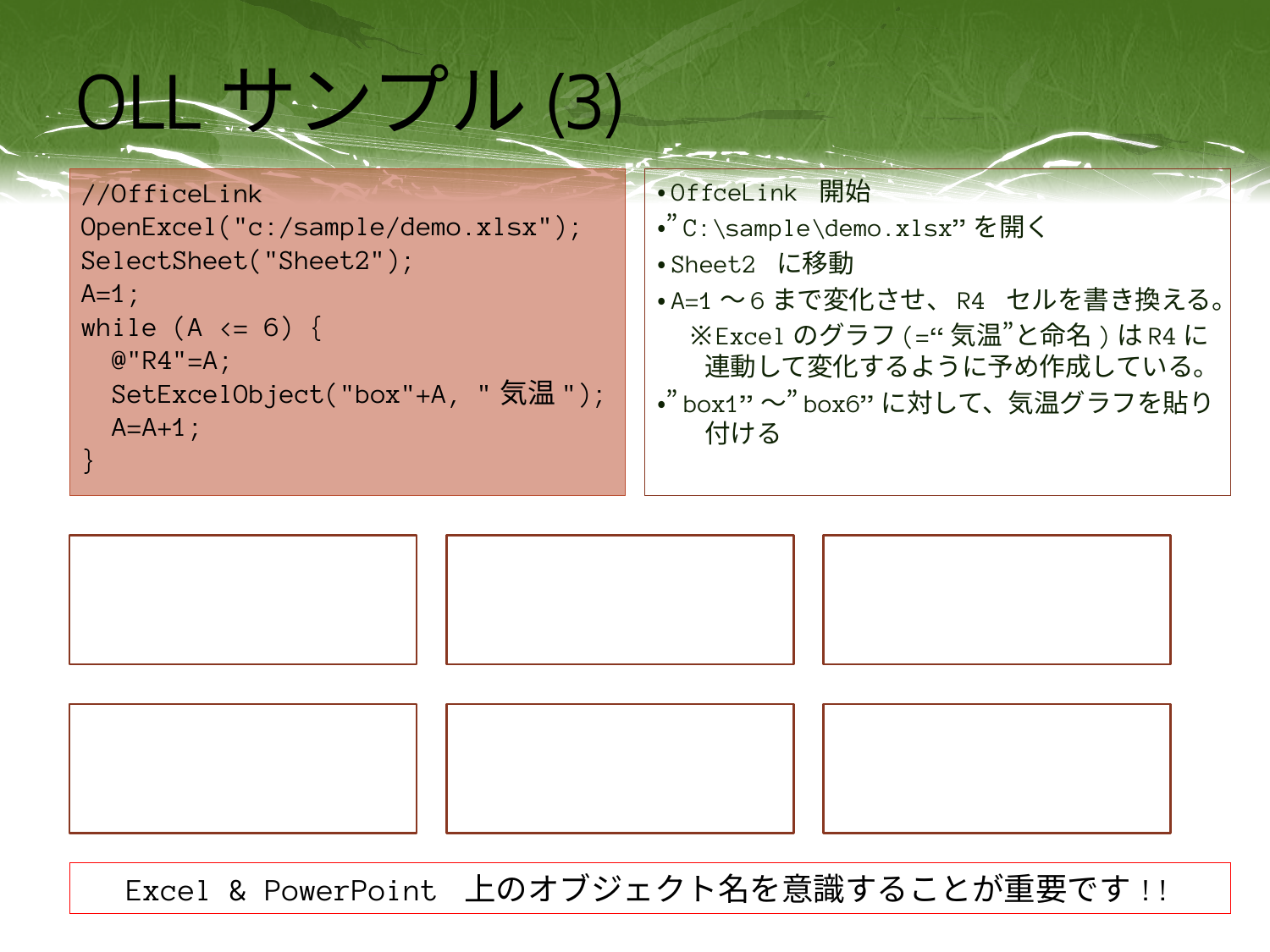

# OLLサンプル(3)
//OfficeLink
OpenExcel("c:/sample/demo.xlsx");
SelectSheet("Sheet2");
A=1;
while (A <= 6) {
  @"R4"=A;
  SetExcelObject("box"+A, "気温");
  A=A+1;
}
・OffceLink 開始
・”C:\sample\demo.xlsx”を開く
・Sheet2 に移動
・A=1～6まで変化させ、R4 セルを書き換える。
  ※Excelのグラフ(=“気温”と命名)はR4に連動して変化するように予め作成している。
・”box1”～”box6”に対して、気温グラフを貼り付ける

Excel & PowerPoint 上のオブジェクト名を意識することが重要です!!